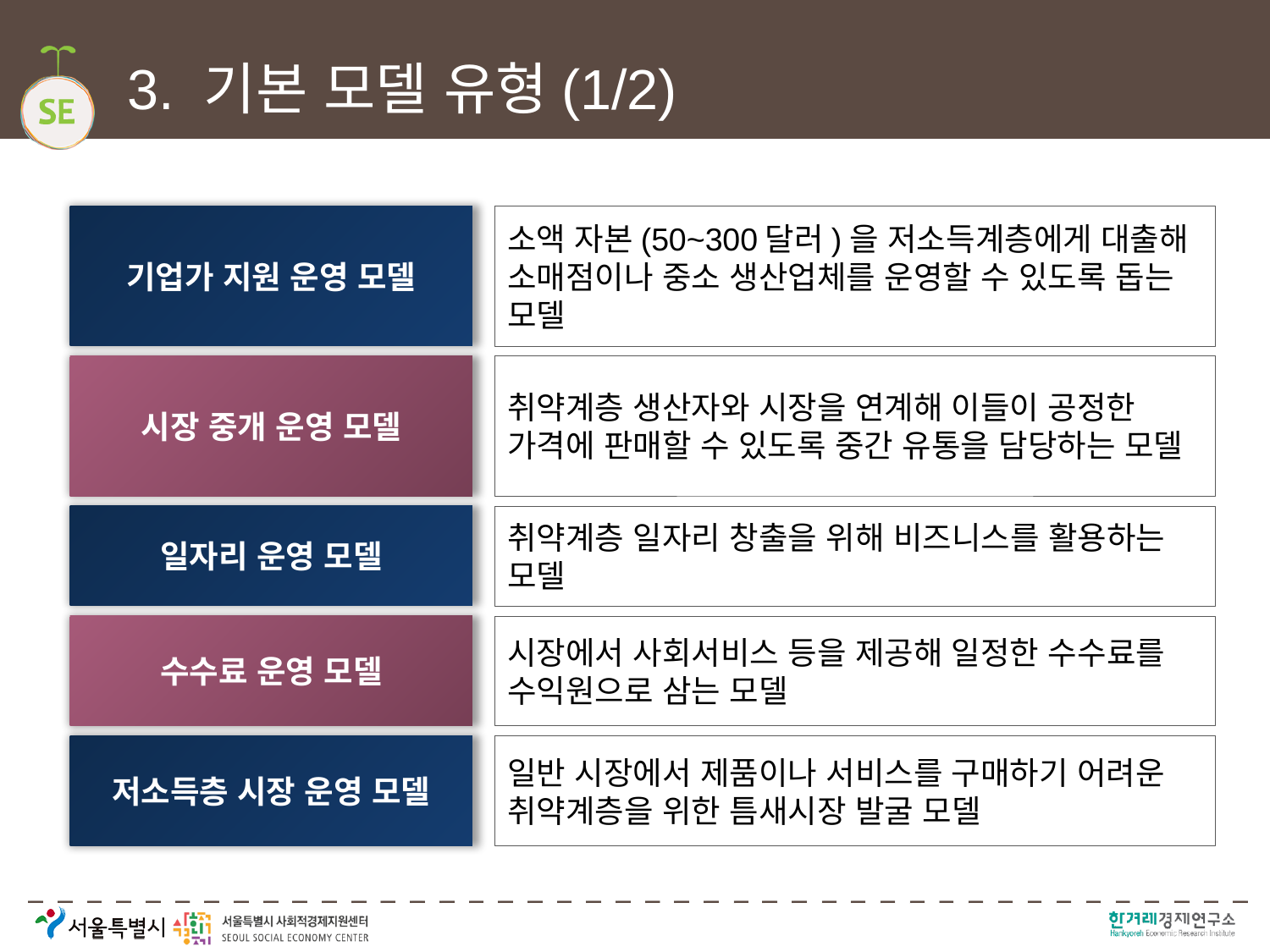

# 3. 기본 모델 유형(1/2)
기업가 지원 운영 모델
소액 자본(50~300달러)을 저소득계층에게 대출해 소매점이나 중소 생산업체를 운영할 수 있도록 돕는 모델
시장 중개 운영 모델
취약계층 생산자와 시장을 연계해 이들이 공정한 가격에 판매할 수 있도록 중간 유통을 담당하는 모델
일자리 운영 모델
취약계층 일자리 창출을 위해 비즈니스를 활용하는 모델
수수료 운영 모델
시장에서 사회서비스 등을 제공해 일정한 수수료를 수익원으로 삼는 모델
저소득층 시장 운영 모델
일반 시장에서 제품이나 서비스를 구매하기 어려운 취약계층을 위한 틈새시장 발굴 모델